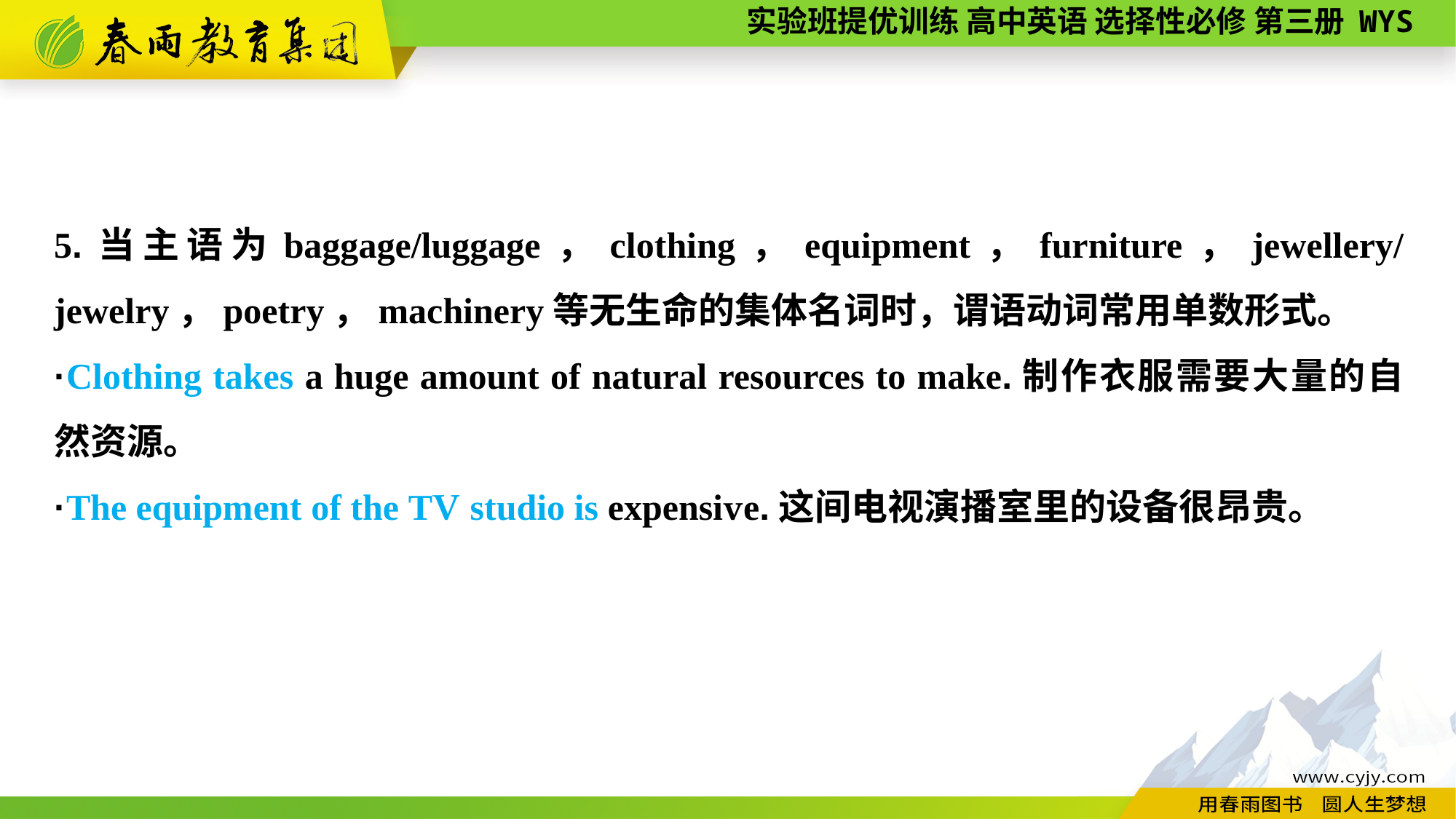

5.当主语为baggage/luggage，clothing，equipment，furniture，jewellery/jewelry，poetry，machinery等无生命的集体名词时，谓语动词常用单数形式。
·Clothing takes a huge amount of natural resources to make.制作衣服需要大量的自然资源。
·The equipment of the TV studio is expensive.这间电视演播室里的设备很昂贵。